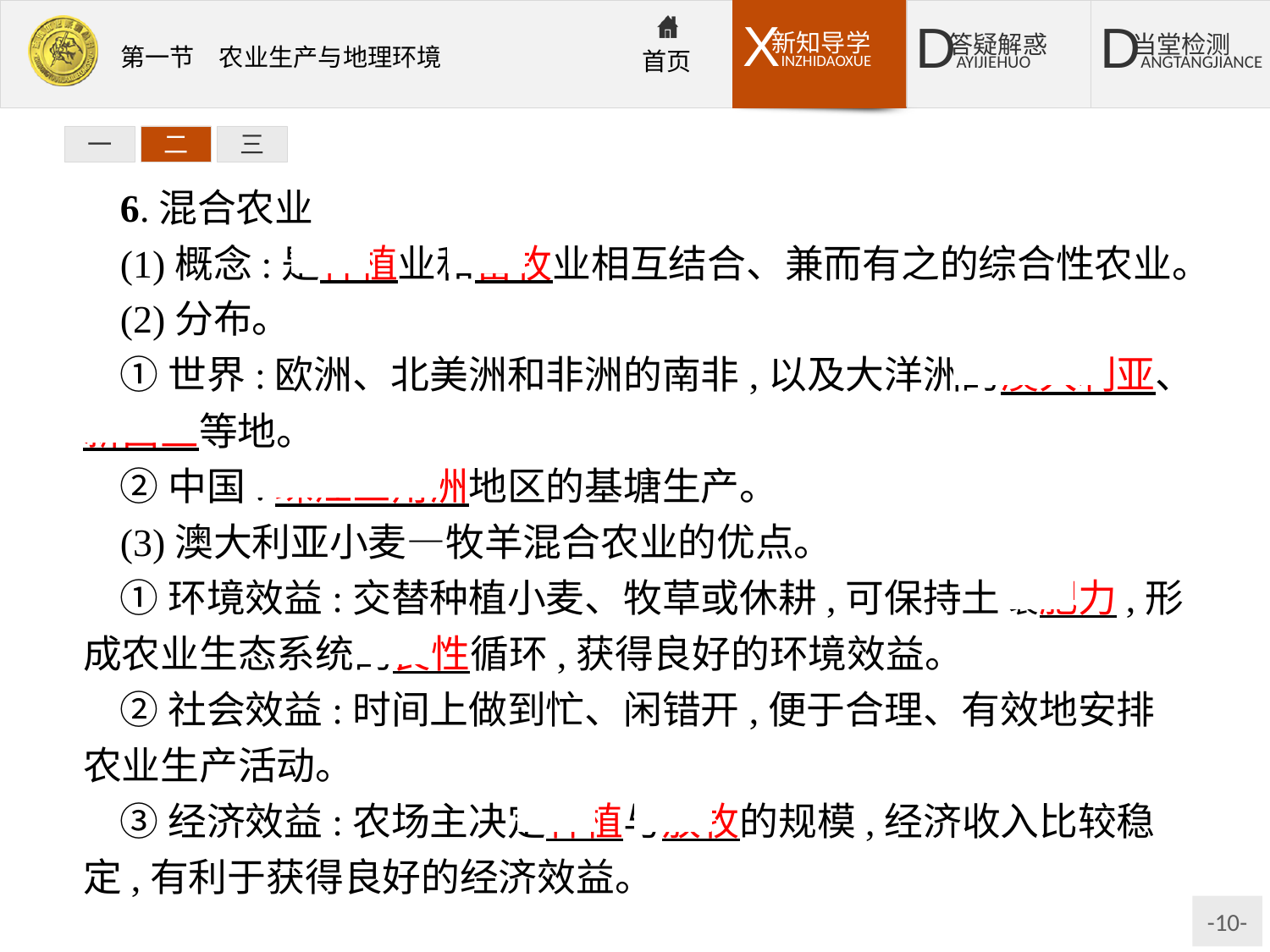

一
二
三
6.混合农业
(1)概念:是种植业和畜牧业相互结合、兼而有之的综合性农业。
(2)分布。
①世界:欧洲、北美洲和非洲的南非,以及大洋洲的澳大利亚、新西兰等地。
②中国:珠江三角洲地区的基塘生产。
(3)澳大利亚小麦—牧羊混合农业的优点。
①环境效益:交替种植小麦、牧草或休耕,可保持土壤肥力,形成农业生态系统的良性循环,获得良好的环境效益。
②社会效益:时间上做到忙、闲错开,便于合理、有效地安排农业生产活动。
③经济效益:农场主决定种植与放牧的规模,经济收入比较稳定,有利于获得良好的经济效益。